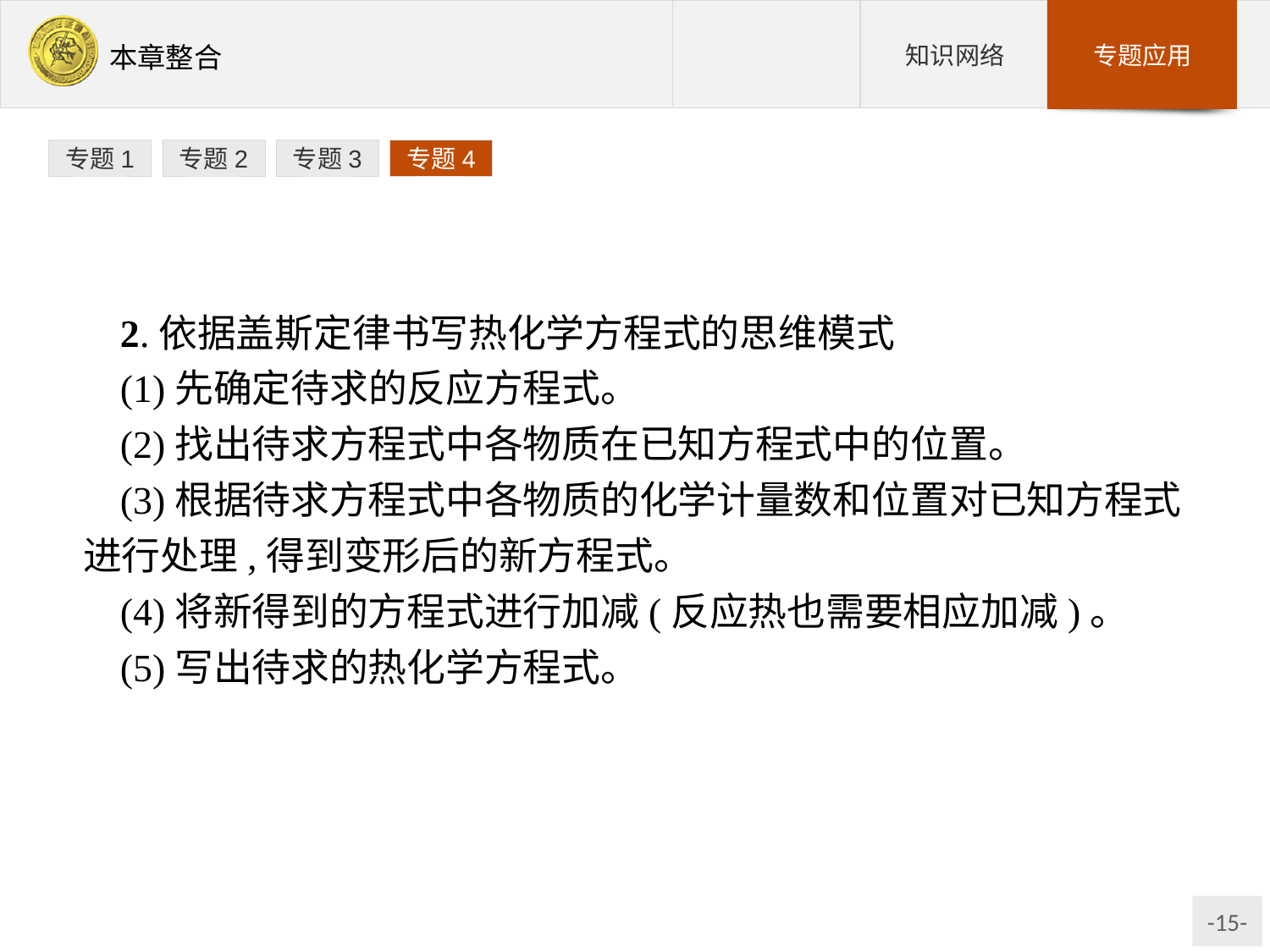

专题1
专题2
专题3
专题4
2.依据盖斯定律书写热化学方程式的思维模式
(1)先确定待求的反应方程式。
(2)找出待求方程式中各物质在已知方程式中的位置。
(3)根据待求方程式中各物质的化学计量数和位置对已知方程式进行处理,得到变形后的新方程式。
(4)将新得到的方程式进行加减(反应热也需要相应加减)。
(5)写出待求的热化学方程式。